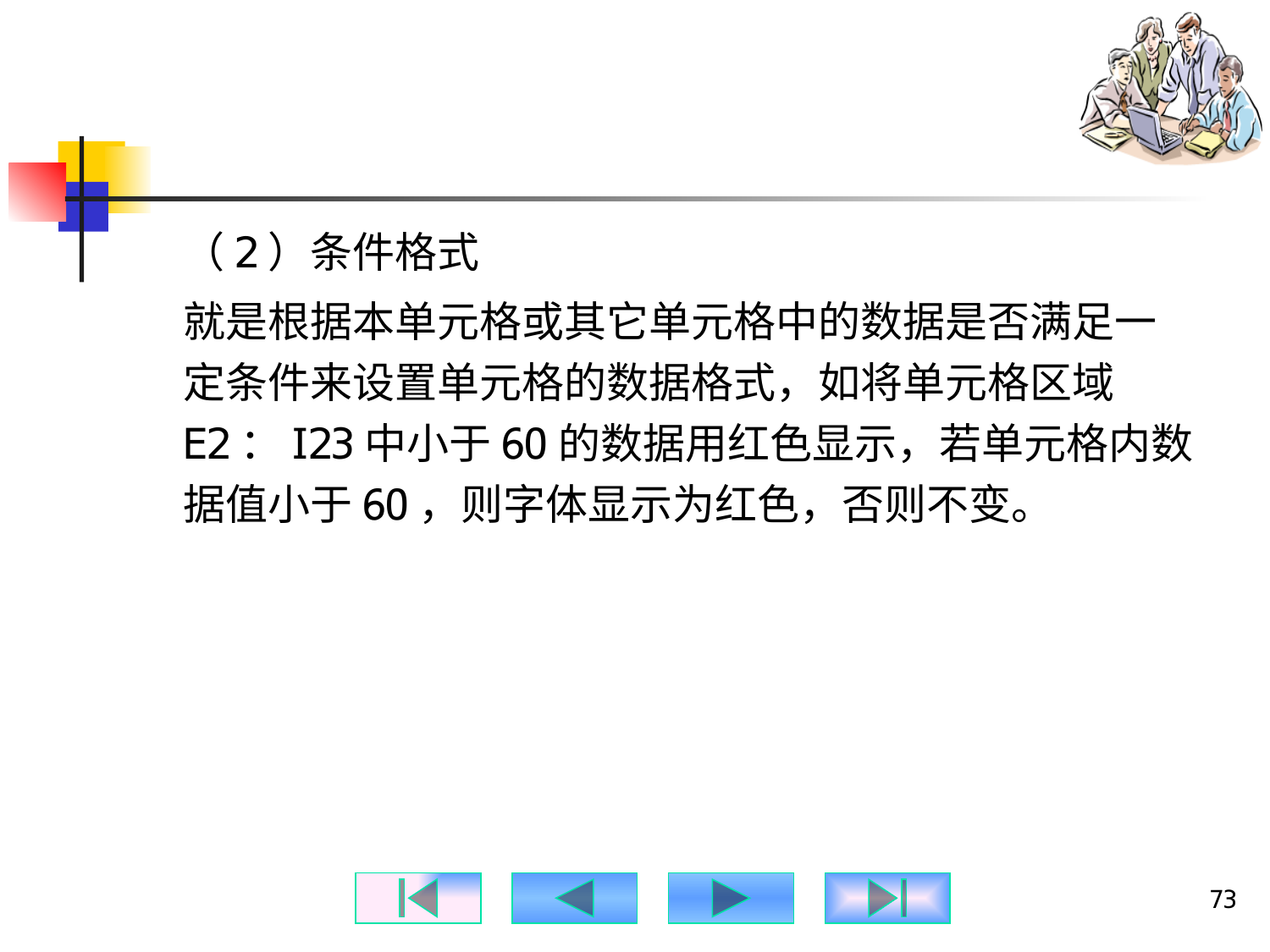

#
（2）条件格式
	就是根据本单元格或其它单元格中的数据是否满足一定条件来设置单元格的数据格式，如将单元格区域E2：I23中小于60的数据用红色显示，若单元格内数据值小于60，则字体显示为红色，否则不变。
73